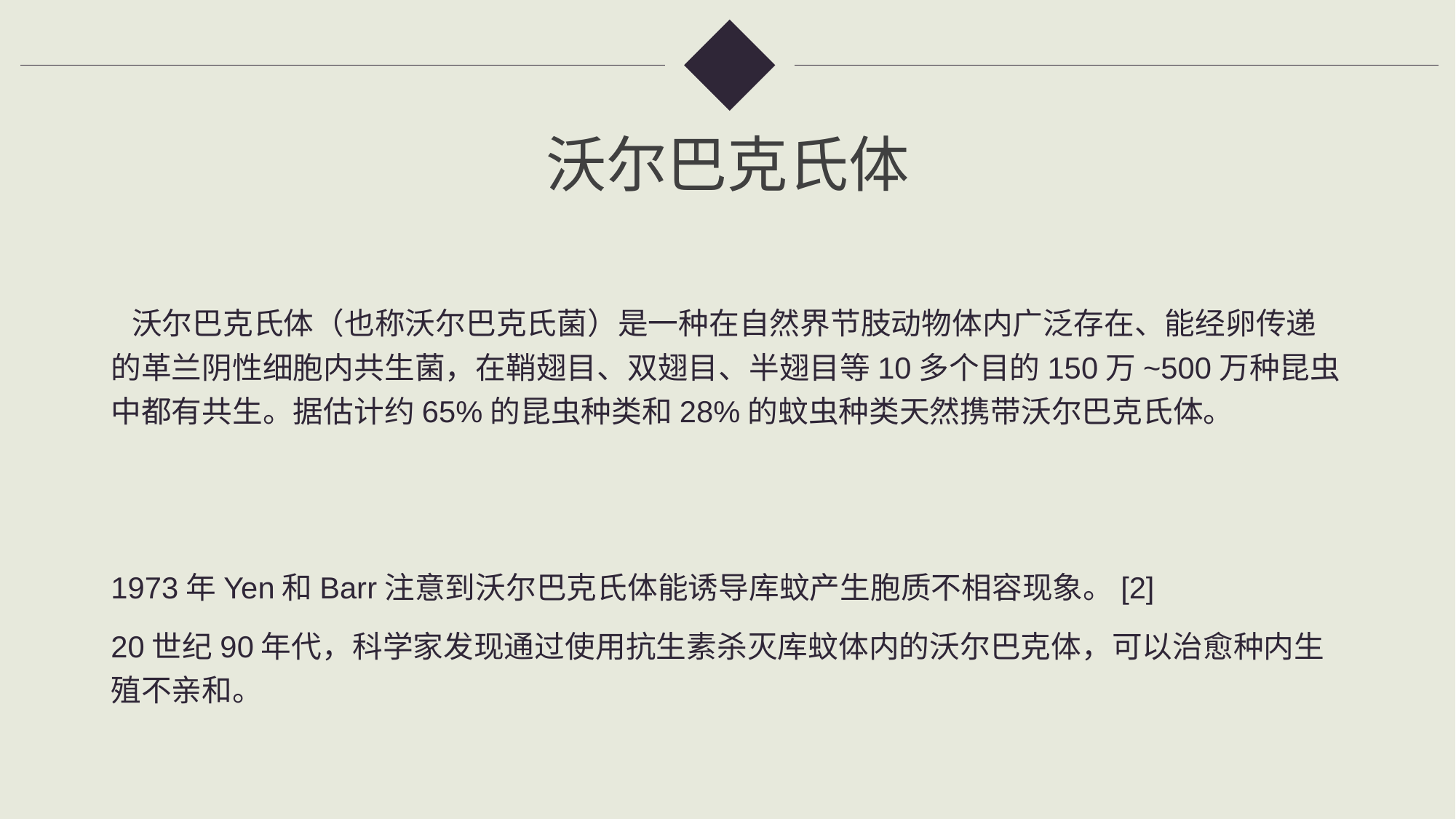

# 沃尔巴克氏体
  沃尔巴克氏体（也称沃尔巴克氏菌）是一种在自然界节肢动物体内广泛存在、能经卵传递的革兰阴性细胞内共生菌，在鞘翅目、双翅目、半翅目等10多个目的150万~500万种昆虫中都有共生。据估计约65%的昆虫种类和28%的蚊虫种类天然携带沃尔巴克氏体。

1973年Yen和Barr注意到沃尔巴克氏体能诱导库蚊产生胞质不相容现象。[2]
20世纪90年代，科学家发现通过使用抗生素杀灭库蚊体内的沃尔巴克体，可以治愈种内生殖不亲和。